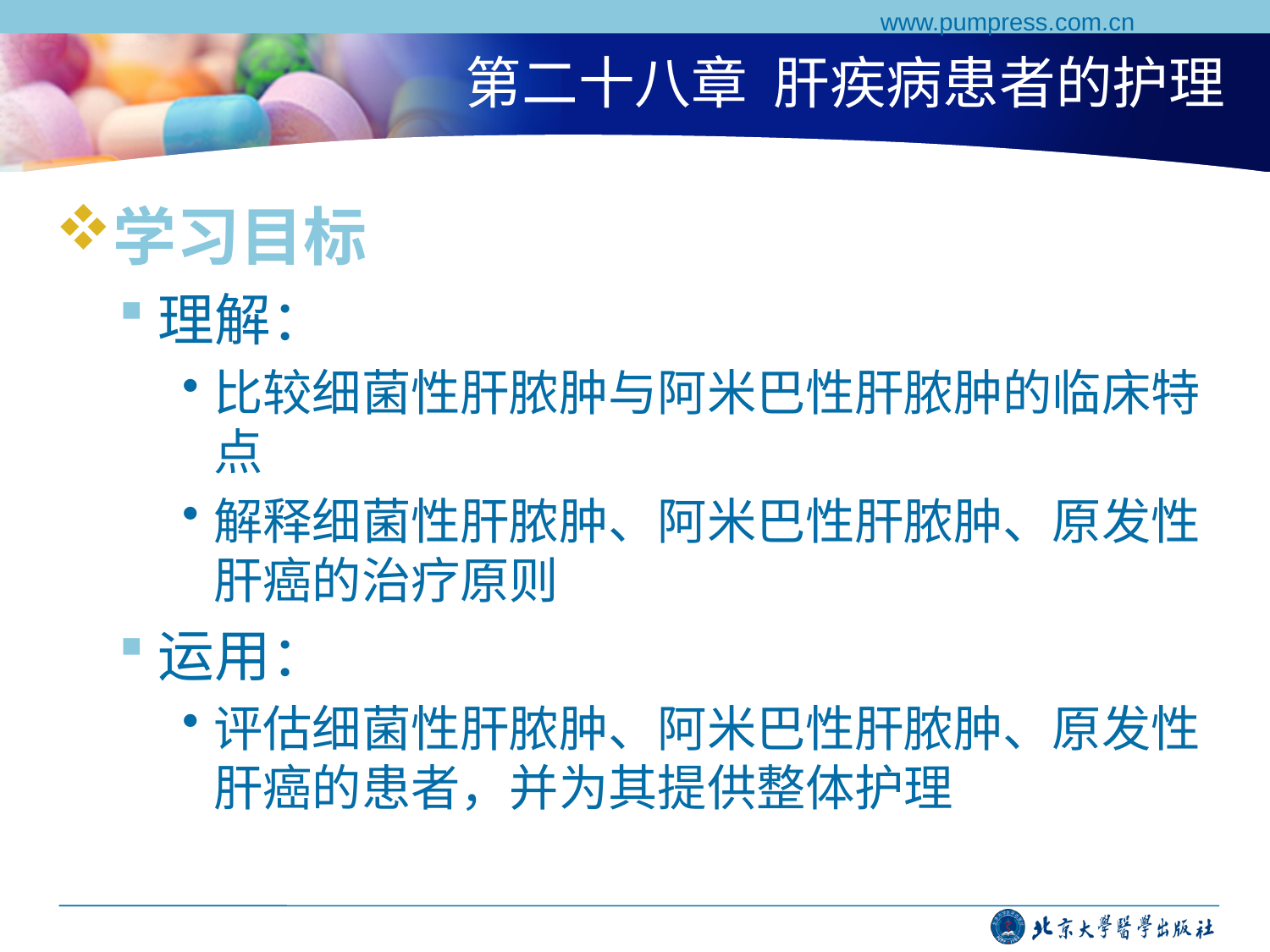

www.pumpress.com.cn
# 第二十八章  肝疾病患者的护理
学习目标
理解：
比较细菌性肝脓肿与阿米巴性肝脓肿的临床特点
解释细菌性肝脓肿、阿米巴性肝脓肿、原发性肝癌的治疗原则
运用：
评估细菌性肝脓肿、阿米巴性肝脓肿、原发性肝癌的患者，并为其提供整体护理